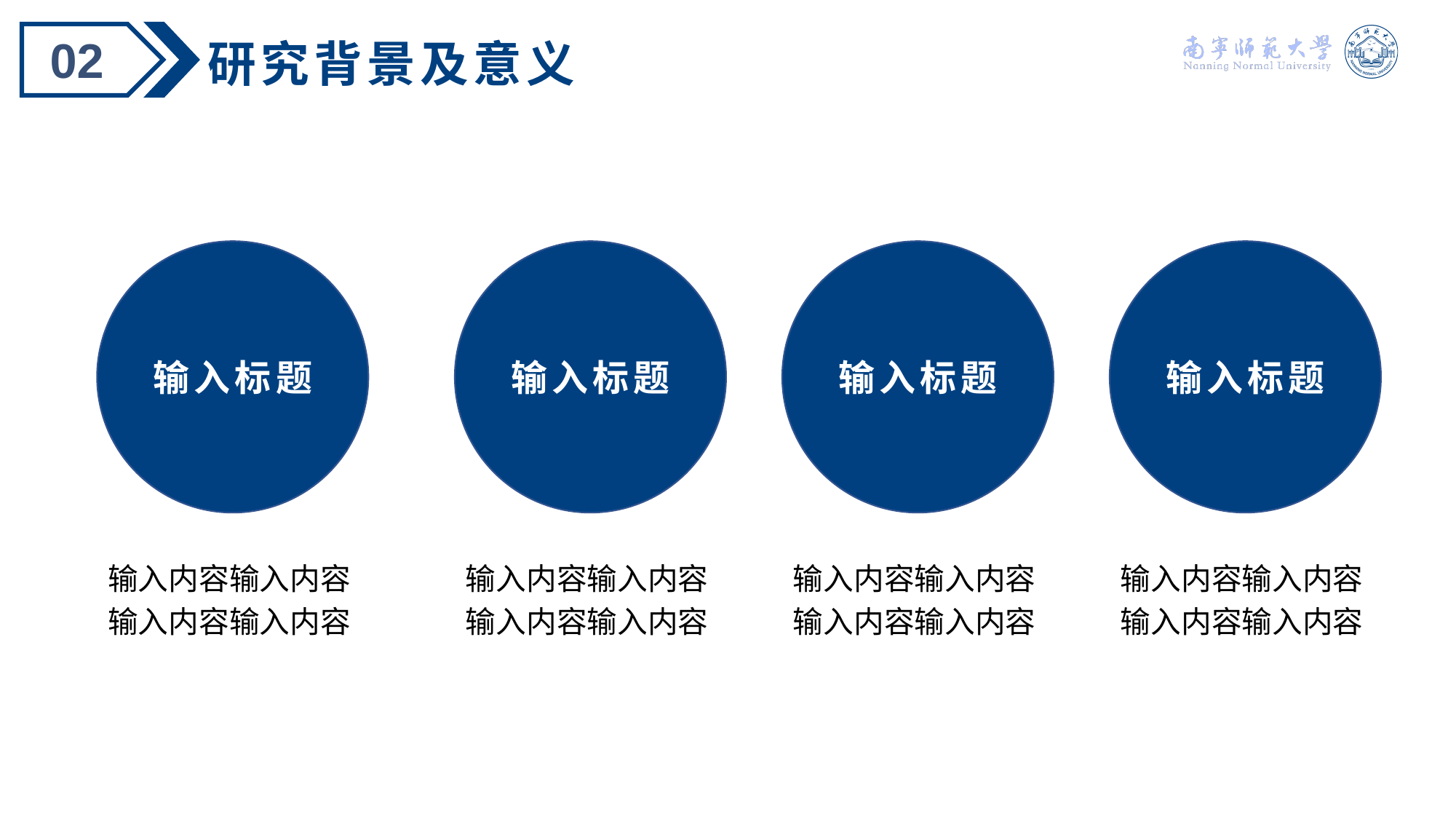

02
研究背景及意义

输入标题
输入内容输入内容
输入内容输入内容
输入标题
输入内容输入内容
输入内容输入内容
输入标题
输入内容输入内容
输入内容输入内容
输入标题
输入内容输入内容
输入内容输入内容